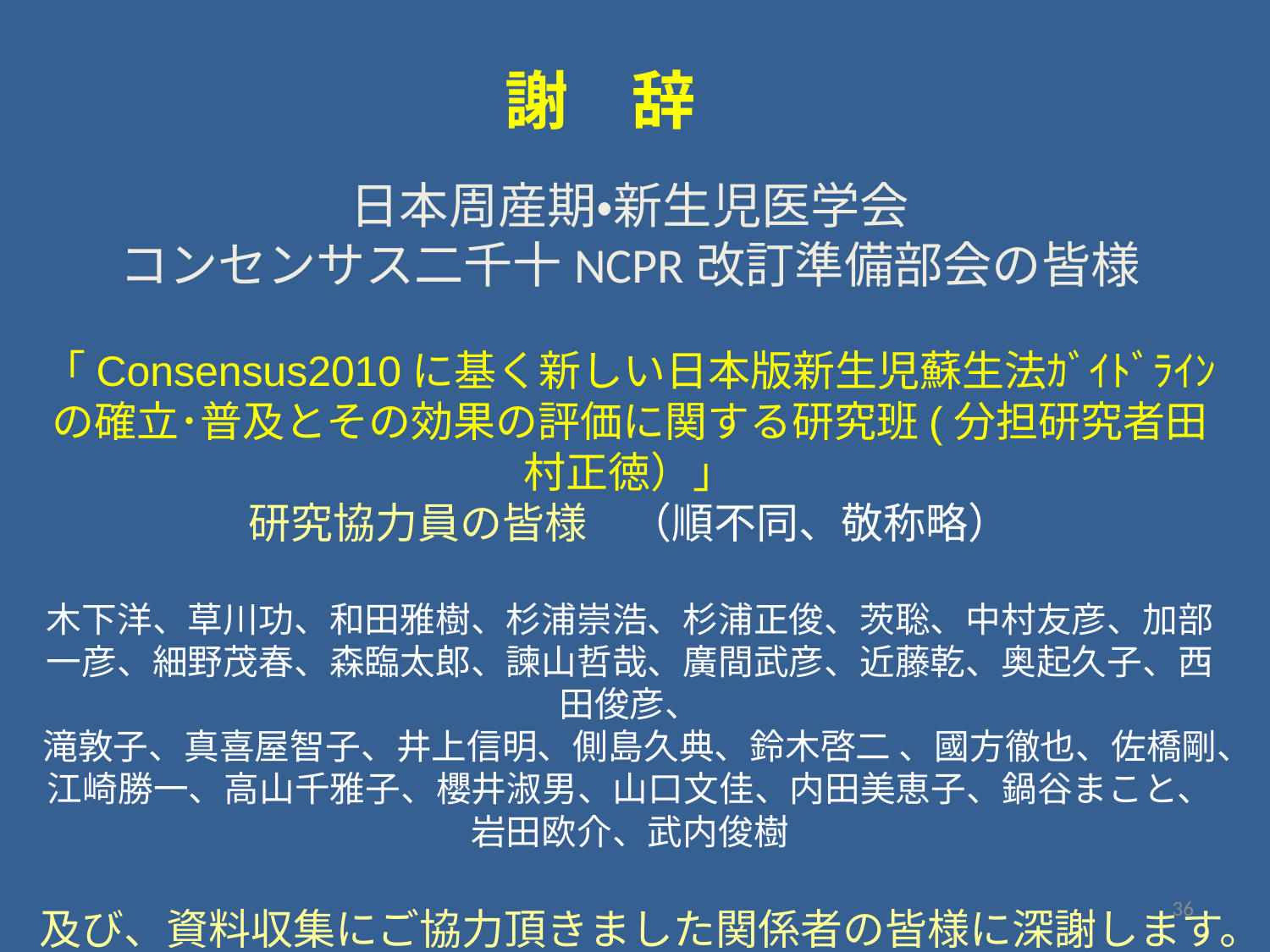

謝　辞
日本周産期・新生児医学会
コンセンサス二千十NCPR改訂準備部会の皆様

「Consensus2010に基く新しい日本版新生児蘇生法ｶﾞｲﾄﾞﾗｲﾝの確立･普及とその効果の評価に関する研究班(分担研究者田村正徳）」
研究協力員の皆様　（順不同、敬称略）

木下洋、草川功、和田雅樹、杉浦崇浩、杉浦正俊、茨聡、中村友彦、加部一彦、細野茂春、森臨太郎、諫山哲哉、廣間武彦、近藤乾、奥起久子、西田俊彦、
滝敦子、真喜屋智子、井上信明、側島久典、鈴木啓二 、國方徹也、佐橋剛、
江崎勝一、高山千雅子、櫻井淑男、山口文佳、内田美恵子、鍋谷まこと、
岩田欧介、武内俊樹

及び、資料収集にご協力頂きました関係者の皆様に深謝します。
36